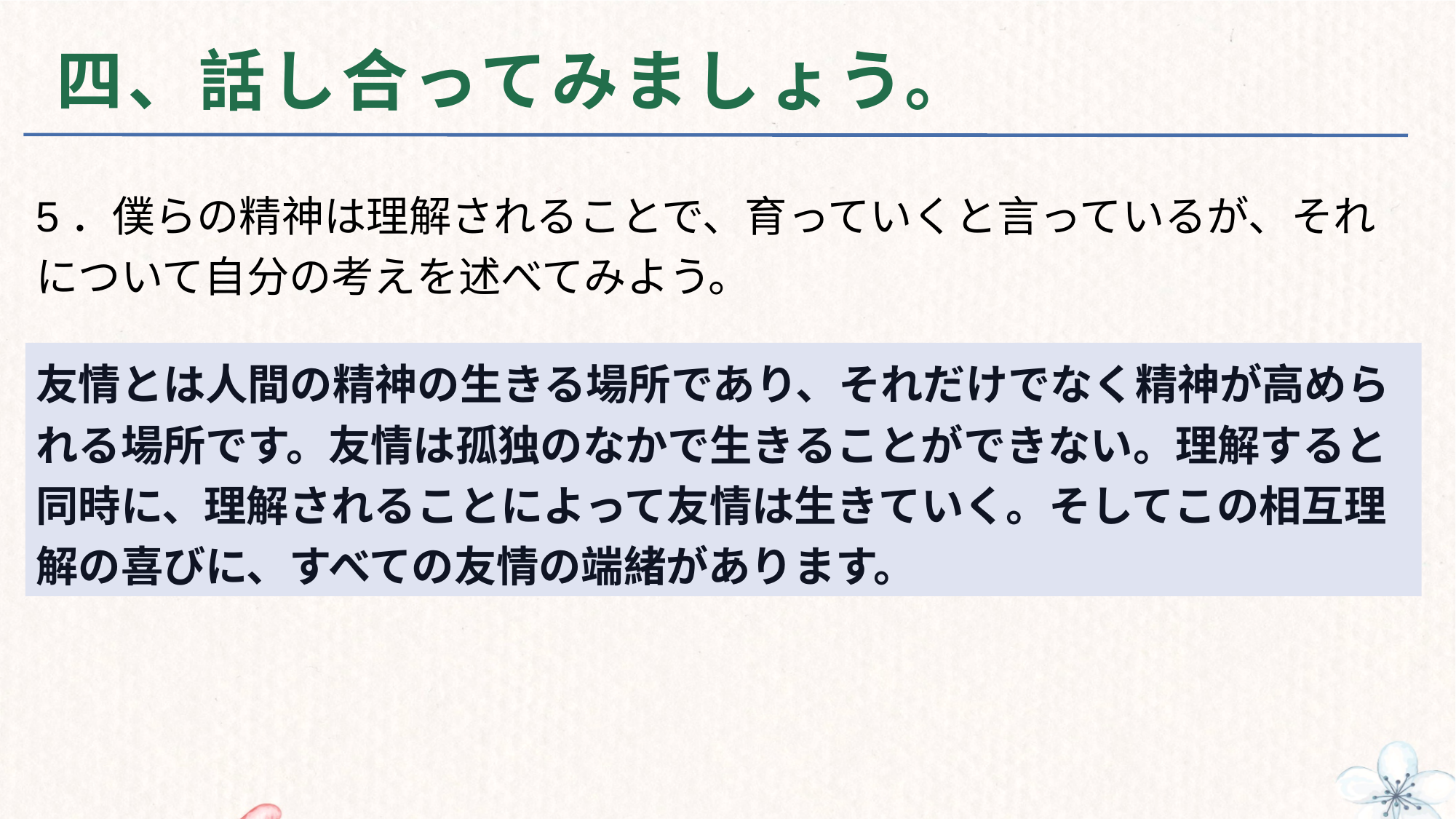

# 四、話し合ってみましょう。
5．僕らの精神は理解されることで、育っていくと言っているが、それについて自分の考えを述べてみよう。
友情とは人間の精神の生きる場所であり、それだけでなく精神が高められる場所です。友情は孤独のなかで生きることができない。理解すると同時に、理解されることによって友情は生きていく。そしてこの相互理解の喜びに、すべての友情の端緒があります。